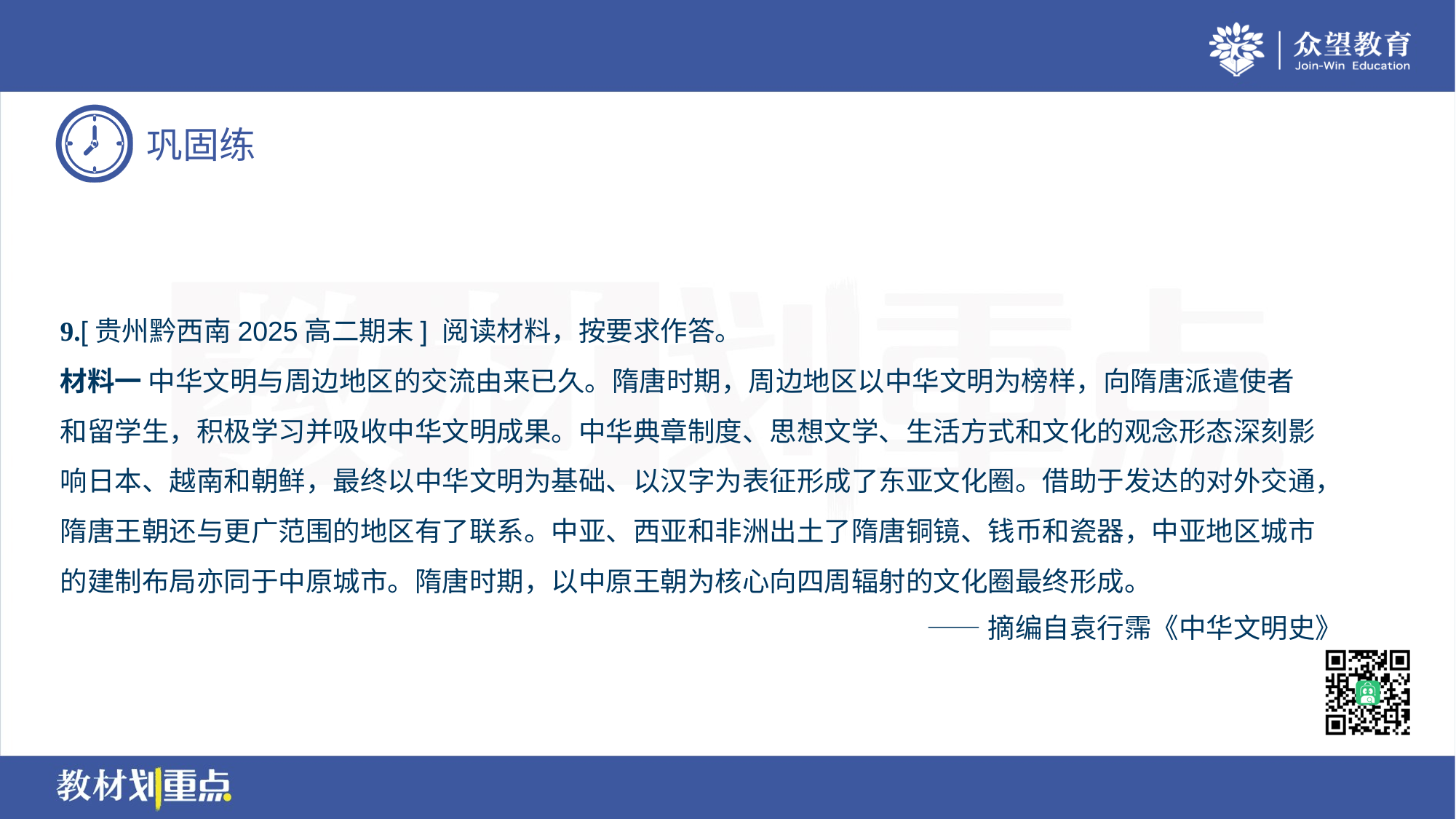

9.[贵州黔西南2025高二期末] 阅读材料，按要求作答。
材料一 中华文明与周边地区的交流由来已久。隋唐时期，周边地区以中华文明为榜样，向隋唐派遣使者
和留学生，积极学习并吸收中华文明成果。中华典章制度、思想文学、生活方式和文化的观念形态深刻影
响日本、越南和朝鲜，最终以中华文明为基础、以汉字为表征形成了东亚文化圈。借助于发达的对外交通，
隋唐王朝还与更广范围的地区有了联系。中亚、西亚和非洲出土了隋唐铜镜、钱币和瓷器，中亚地区城市
的建制布局亦同于中原城市。隋唐时期，以中原王朝为核心向四周辐射的文化圈最终形成。
——摘编自袁行霈《中华文明史》